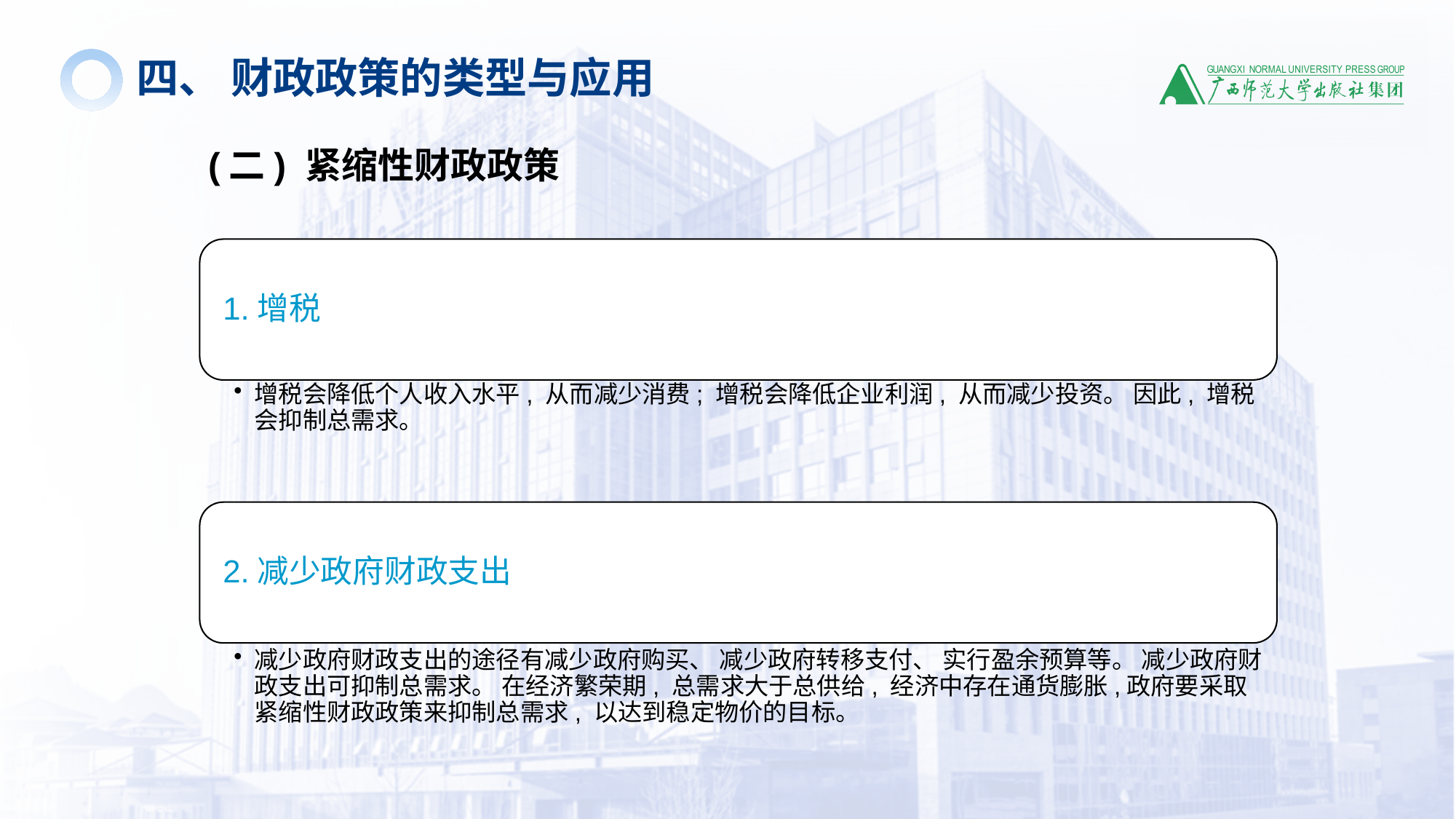

四、 财政政策的类型与应用

(二) 紧缩性财政政策
1.增税
增税会降低个人收入水平, 从而减少消费; 增税会降低企业利润, 从而减少投资。 因此, 增税会抑制总需求。
2.减少政府财政支出
减少政府财政支出的途径有减少政府购买、 减少政府转移支付、 实行盈余预算等。 减少政府财政支出可抑制总需求。 在经济繁荣期, 总需求大于总供给, 经济中存在通货膨胀,政府要采取紧缩性财政政策来抑制总需求, 以达到稳定物价的目标。